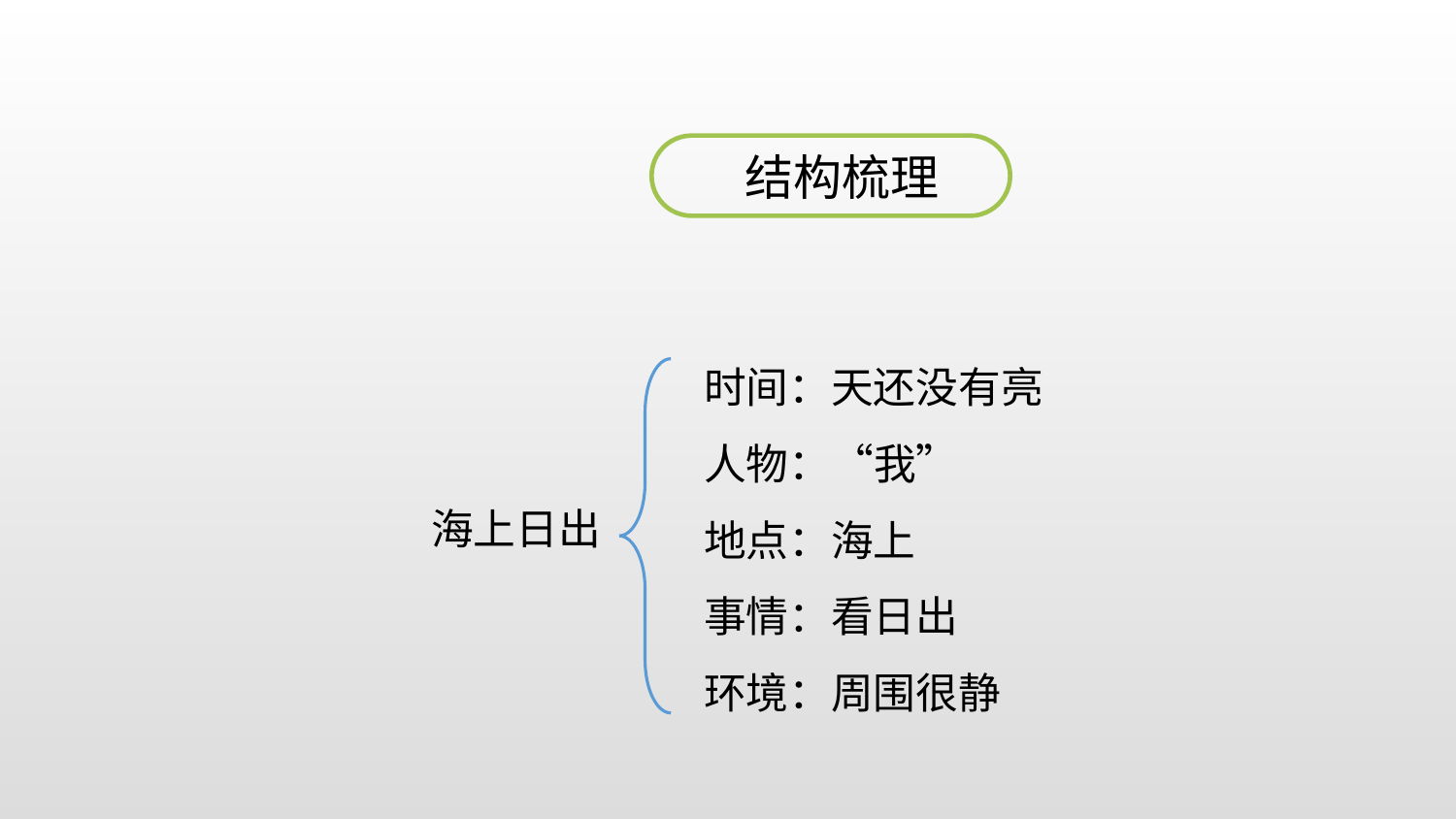

结构梳理
时间：天还没有亮
人物：“我”
地点：海上
事情：看日出
环境：周围很静

海上日出